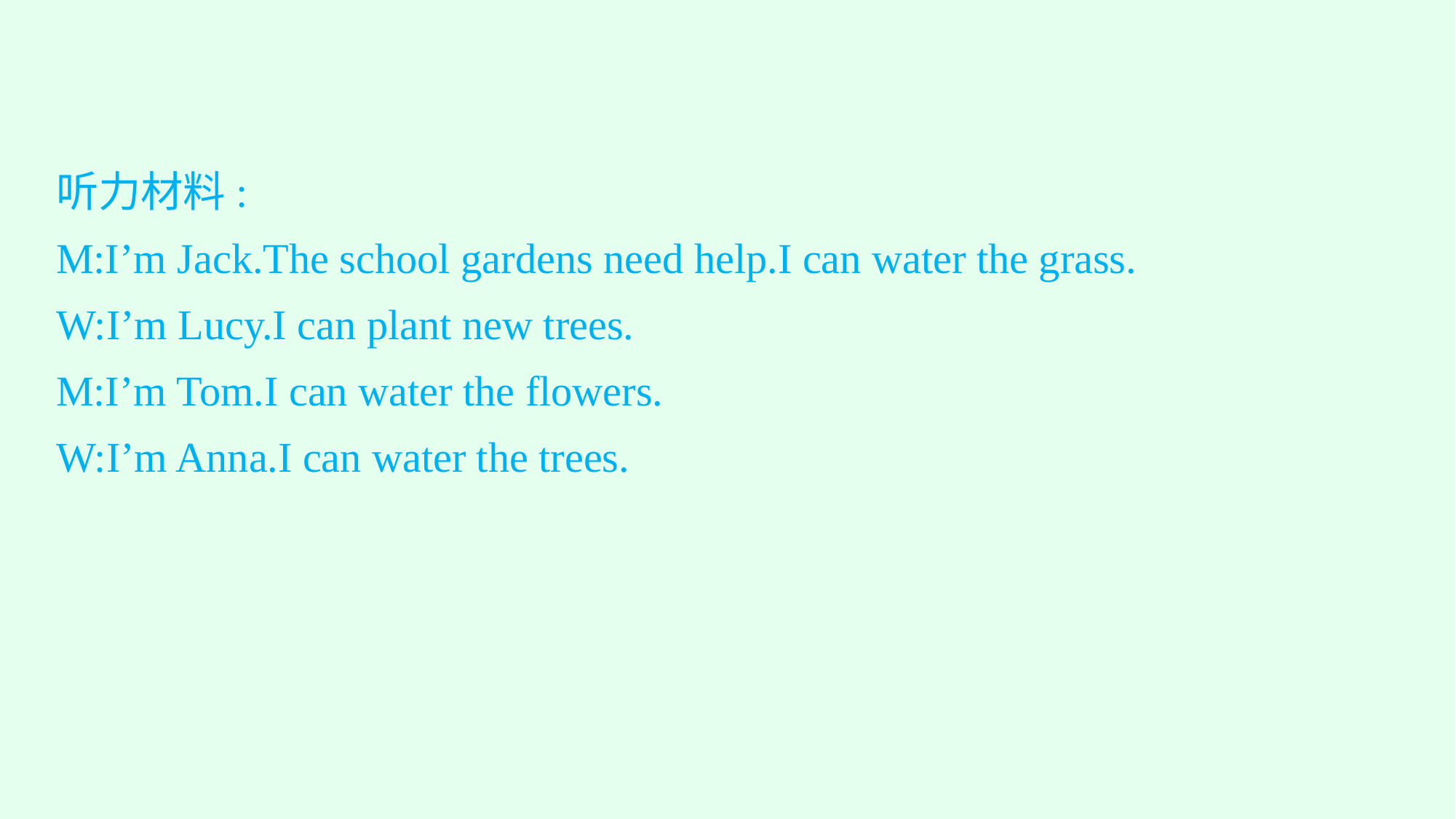

听力材料:
M:I’m Jack.The school gardens need help.I can water the grass.
W:I’m Lucy.I can plant new trees.
M:I’m Tom.I can water the flowers.
W:I’m Anna.I can water the trees.